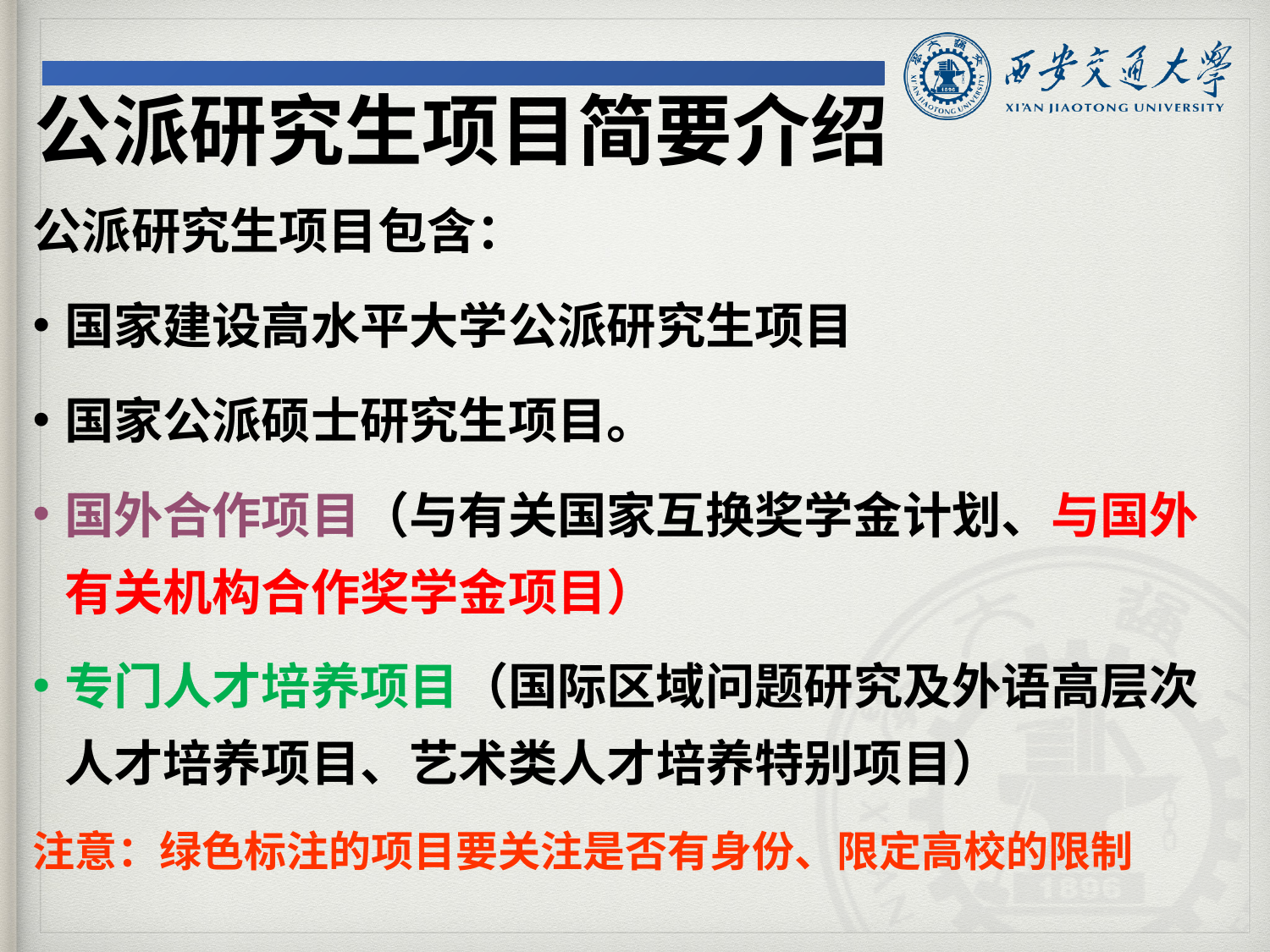

公派研究生项目简要介绍
公派研究生项目包含：
国家建设高水平大学公派研究生项目
国家公派硕士研究生项目。
国外合作项目（与有关国家互换奖学金计划、与国外有关机构合作奖学金项目）
专门人才培养项目（国际区域问题研究及外语高层次人才培养项目、艺术类人才培养特别项目）
注意：绿色标注的项目要关注是否有身份、限定高校的限制